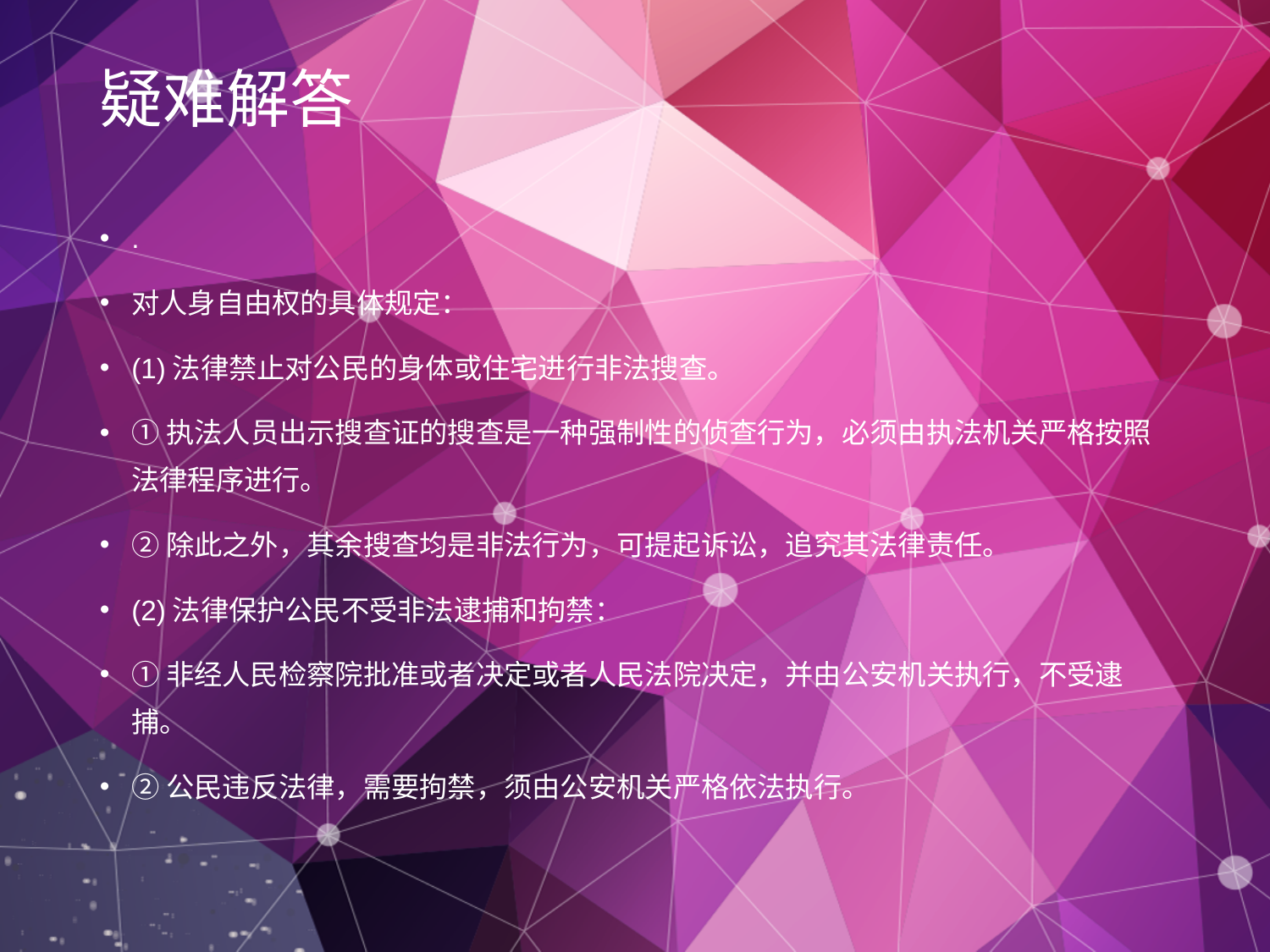

疑难解答
.
对人身自由权的具体规定：
(1)法律禁止对公民的身体或住宅进行非法搜查。
①执法人员出示搜查证的搜查是一种强制性的侦查行为，必须由执法机关严格按照法律程序进行。
②除此之外，其余搜查均是非法行为，可提起诉讼，追究其法律责任。
(2)法律保护公民不受非法逮捕和拘禁：
①非经人民检察院批准或者决定或者人民法院决定，并由公安机关执行，不受逮捕。
②公民违反法律，需要拘禁，须由公安机关严格依法执行。